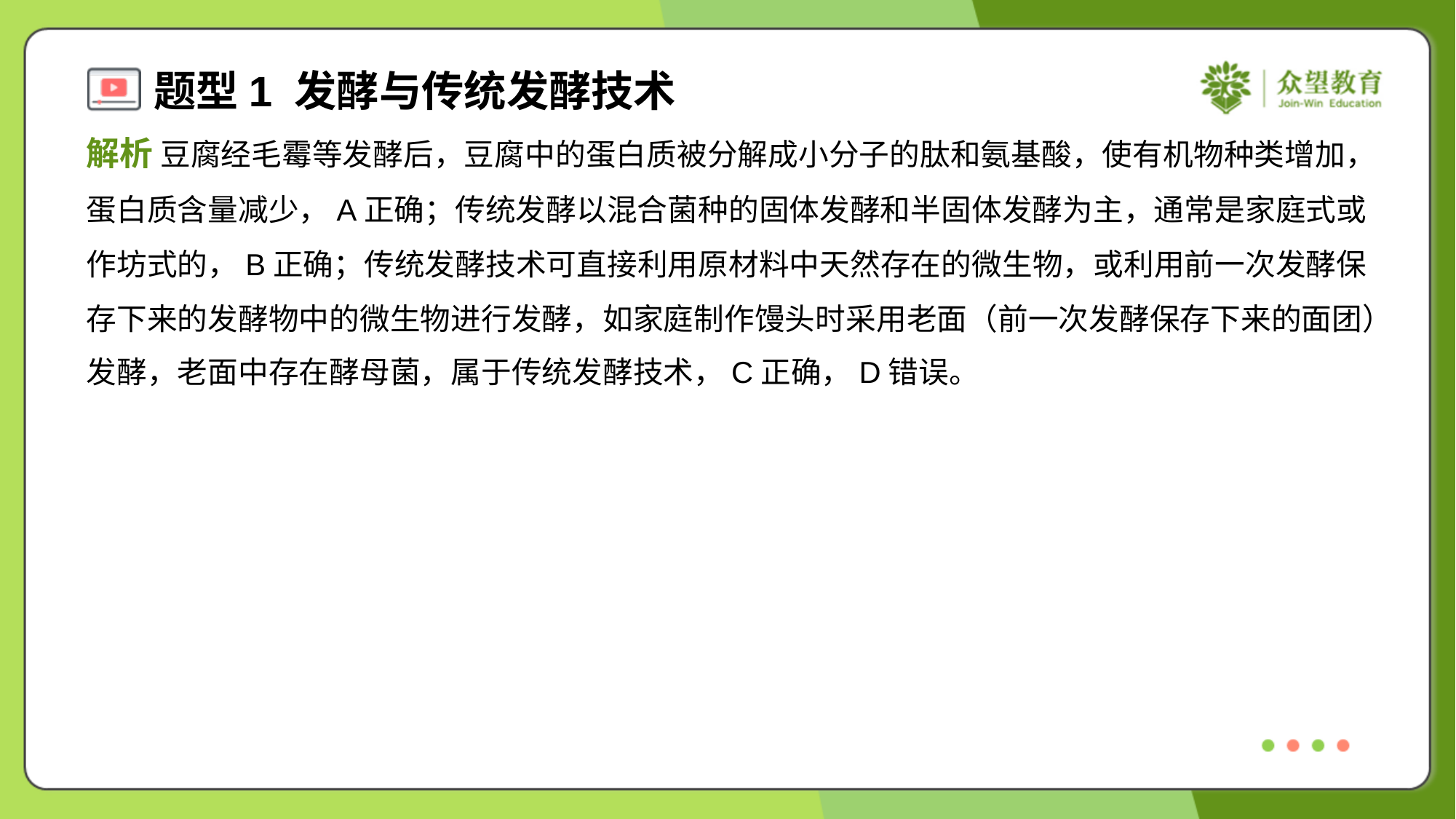

解析 豆腐经毛霉等发酵后，豆腐中的蛋白质被分解成小分子的肽和氨基酸，使有机物种类增加，
蛋白质含量减少，A正确；传统发酵以混合菌种的固体发酵和半固体发酵为主，通常是家庭式或
作坊式的，B正确；传统发酵技术可直接利用原材料中天然存在的微生物，或利用前一次发酵保
存下来的发酵物中的微生物进行发酵，如家庭制作馒头时采用老面（前一次发酵保存下来的面团）
发酵，老面中存在酵母菌，属于传统发酵技术，C正确，D错误。